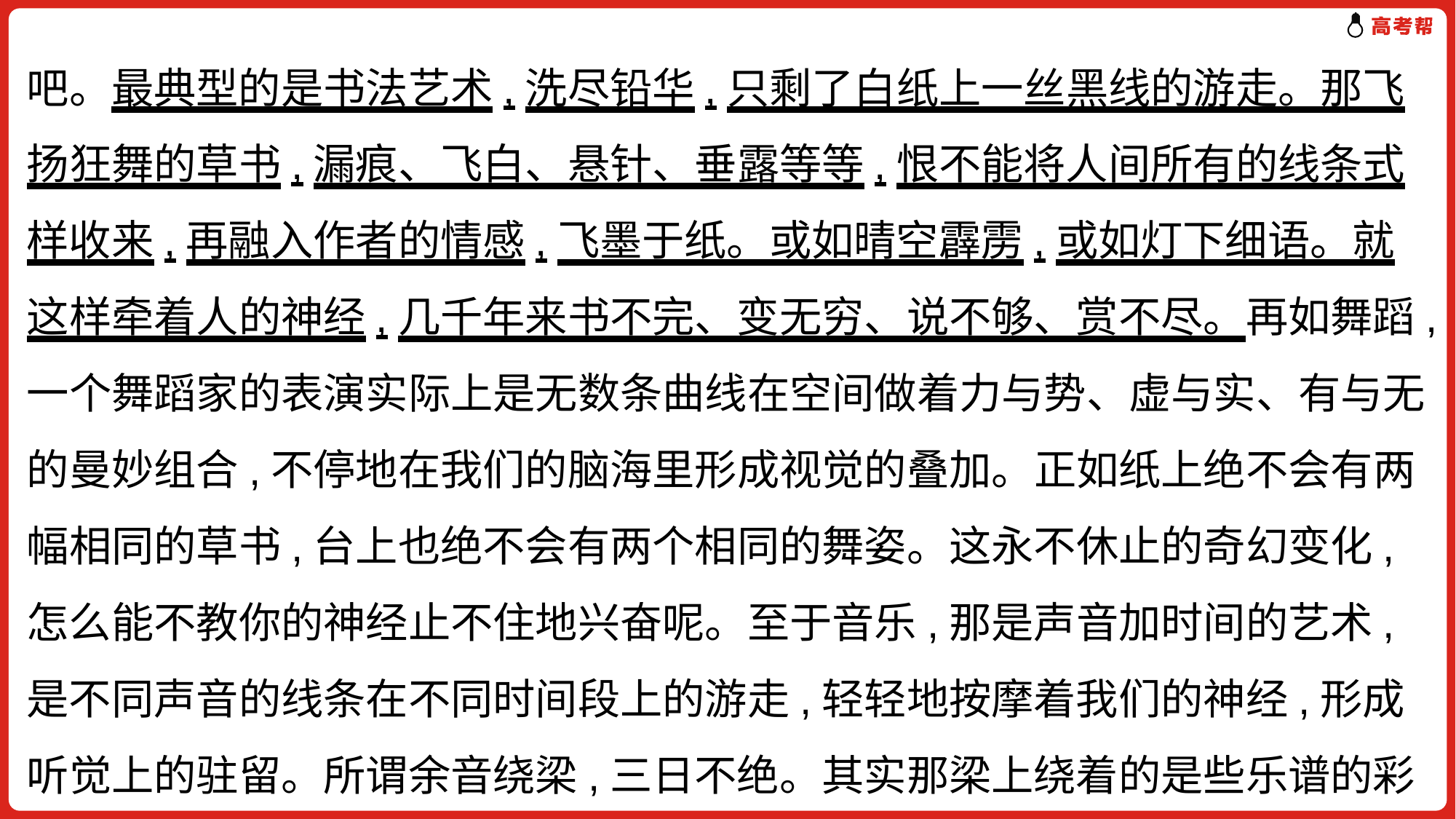

吧。最典型的是书法艺术,洗尽铅华,只剩了白纸上一丝黑线的游走。那飞扬狂舞的草书,漏痕、飞白、悬针、垂露等等,恨不能将人间所有的线条式样收来,再融入作者的情感,飞墨于纸。或如晴空霹雳,或如灯下细语。就这样牵着人的神经,几千年来书不完、变无穷、说不够、赏不尽。再如舞蹈,一个舞蹈家的表演实际上是无数条曲线在空间做着力与势、虚与实、有与无的曼妙组合,不停地在我们的脑海里形成视觉的叠加。正如纸上绝不会有两幅相同的草书,台上也绝不会有两个相同的舞姿。这永不休止的奇幻变化,怎么能不教你的神经止不住地兴奋呢。至于音乐,那是声音加时间的艺术,是不同声音的线条在不同时间段上的游走,轻轻地按摩着我们的神经,形成听觉上的驻留。所谓余音绕梁,三日不绝。其实那梁上绕着的是些乐谱的彩色线条。